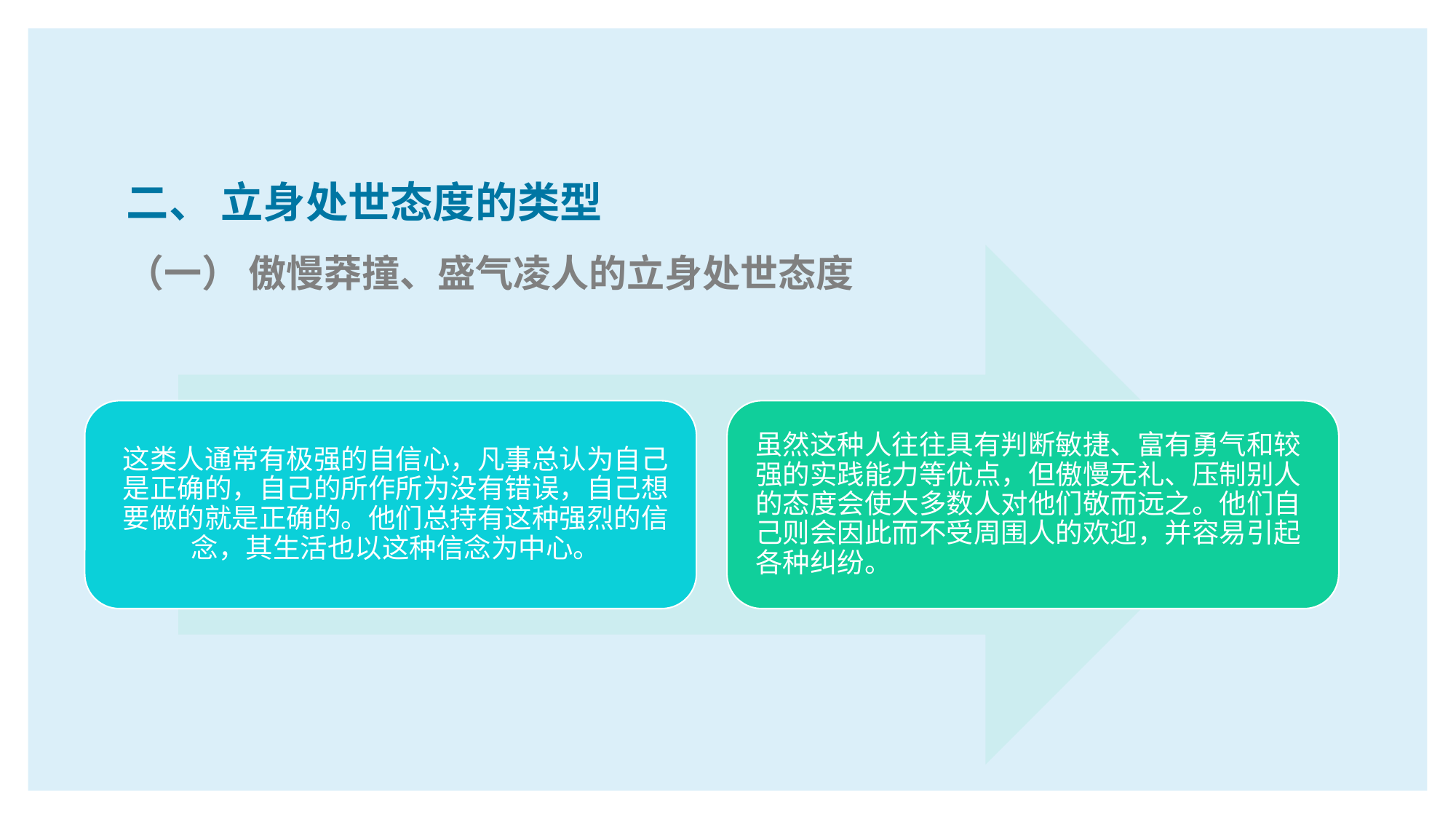

二、 立身处世态度的类型
（一） 傲慢莽撞、盛气凌人的立身处世态度

这类人通常有极强的自信心，凡事总认为自己是正确的，自己的所作所为没有错误，自己想要做的就是正确的。他们总持有这种强烈的信念，其生活也以这种信念为中心。
虽然这种人往往具有判断敏捷、富有勇气和较强的实践能力等优点，但傲慢无礼、压制别人的态度会使大多数人对他们敬而远之。他们自己则会因此而不受周围人的欢迎，并容易引起各种纠纷。